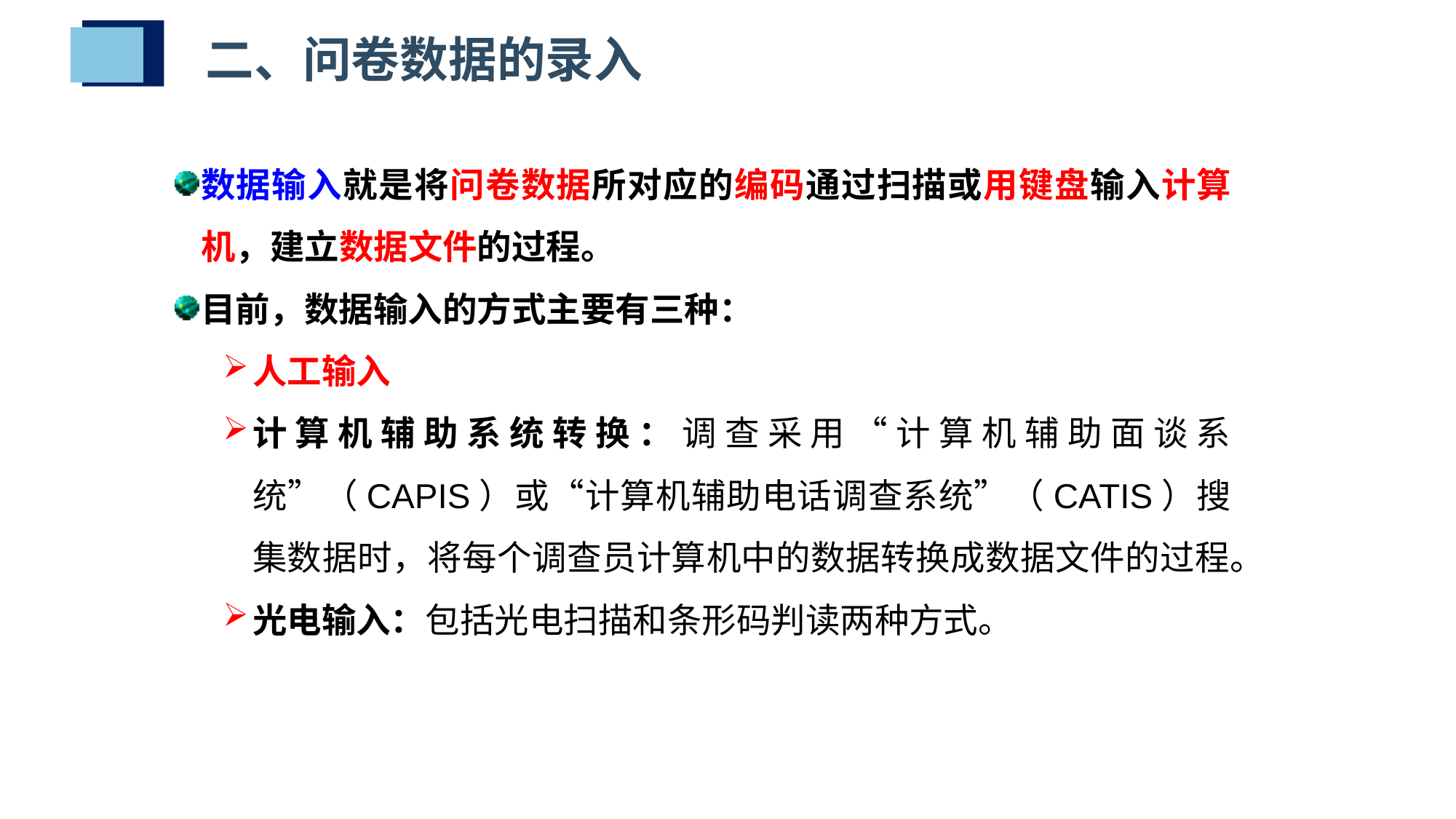

# 二、问卷数据的录入
数据输入就是将问卷数据所对应的编码通过扫描或用键盘输入计算机，建立数据文件的过程。
目前，数据输入的方式主要有三种：
人工输入
计算机辅助系统转换：调查采用“计算机辅助面谈系统”（CAPIS）或“计算机辅助电话调查系统”（CATIS）搜集数据时，将每个调查员计算机中的数据转换成数据文件的过程。
光电输入：包括光电扫描和条形码判读两种方式。